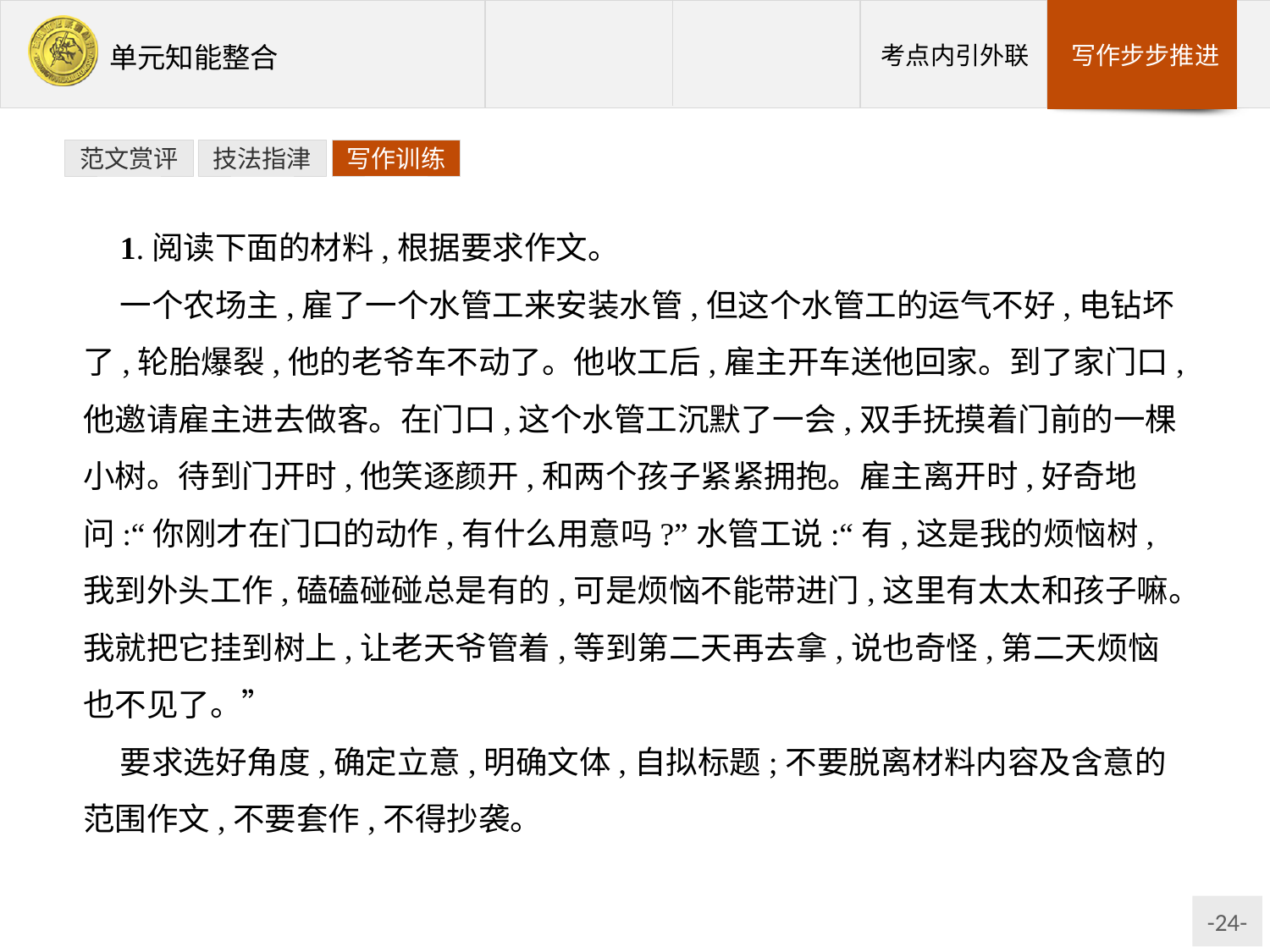

范文赏评
技法指津
写作训练
1.阅读下面的材料,根据要求作文。
一个农场主,雇了一个水管工来安装水管,但这个水管工的运气不好,电钻坏了,轮胎爆裂,他的老爷车不动了。他收工后,雇主开车送他回家。到了家门口,他邀请雇主进去做客。在门口,这个水管工沉默了一会,双手抚摸着门前的一棵小树。待到门开时,他笑逐颜开,和两个孩子紧紧拥抱。雇主离开时,好奇地问:“你刚才在门口的动作,有什么用意吗?”水管工说:“有,这是我的烦恼树,我到外头工作,磕磕碰碰总是有的,可是烦恼不能带进门,这里有太太和孩子嘛。我就把它挂到树上,让老天爷管着,等到第二天再去拿,说也奇怪,第二天烦恼也不见了。”
要求选好角度,确定立意,明确文体,自拟标题;不要脱离材料内容及含意的范围作文,不要套作,不得抄袭。